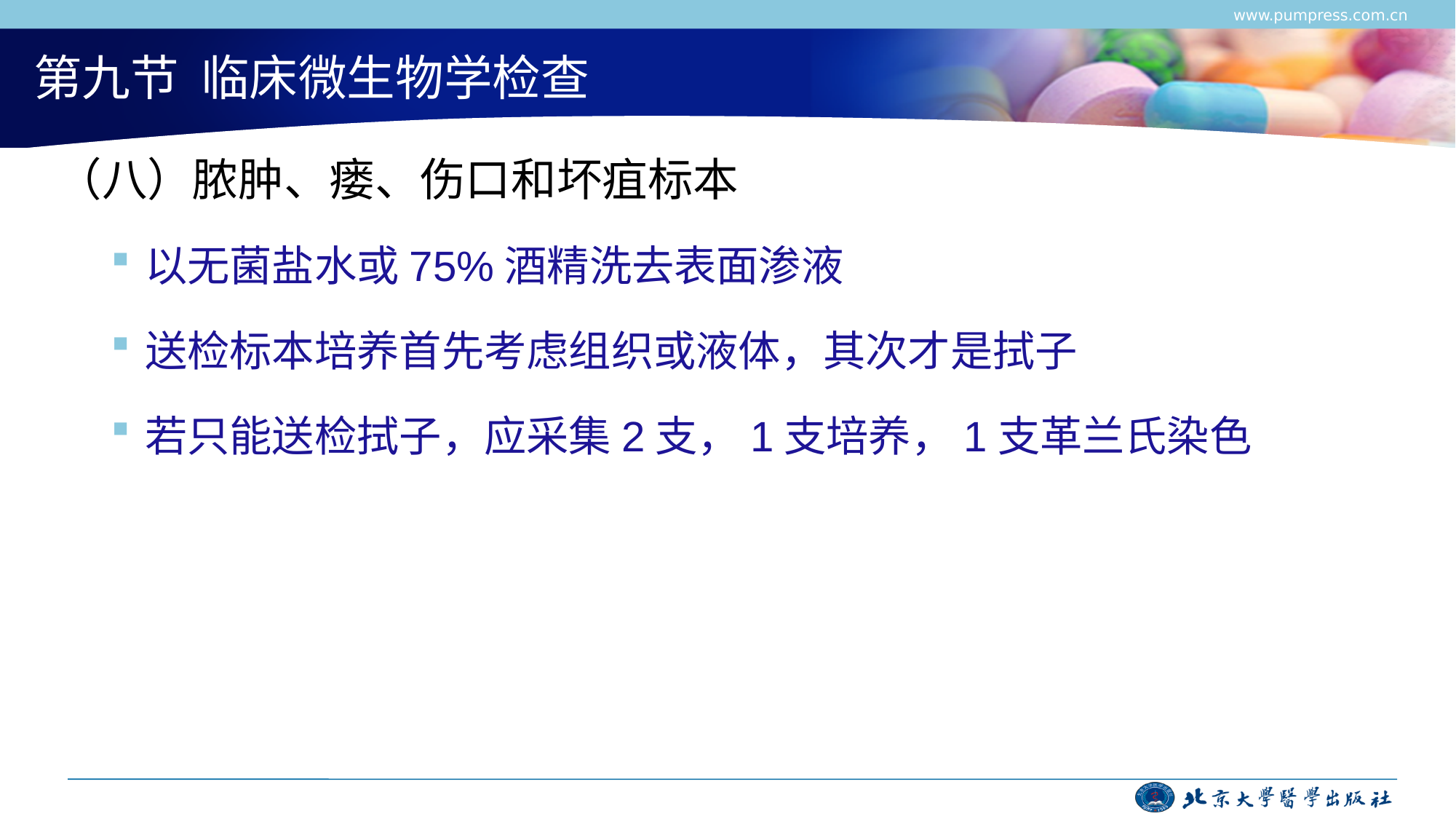

www.pumpress.com.cn
# 第九节  临床微生物学检查
（八）脓肿、瘘、伤口和坏疽标本
以无菌盐水或75%酒精洗去表面渗液
送检标本培养首先考虑组织或液体，其次才是拭子
若只能送检拭子，应采集2支，1支培养，1支革兰氏染色